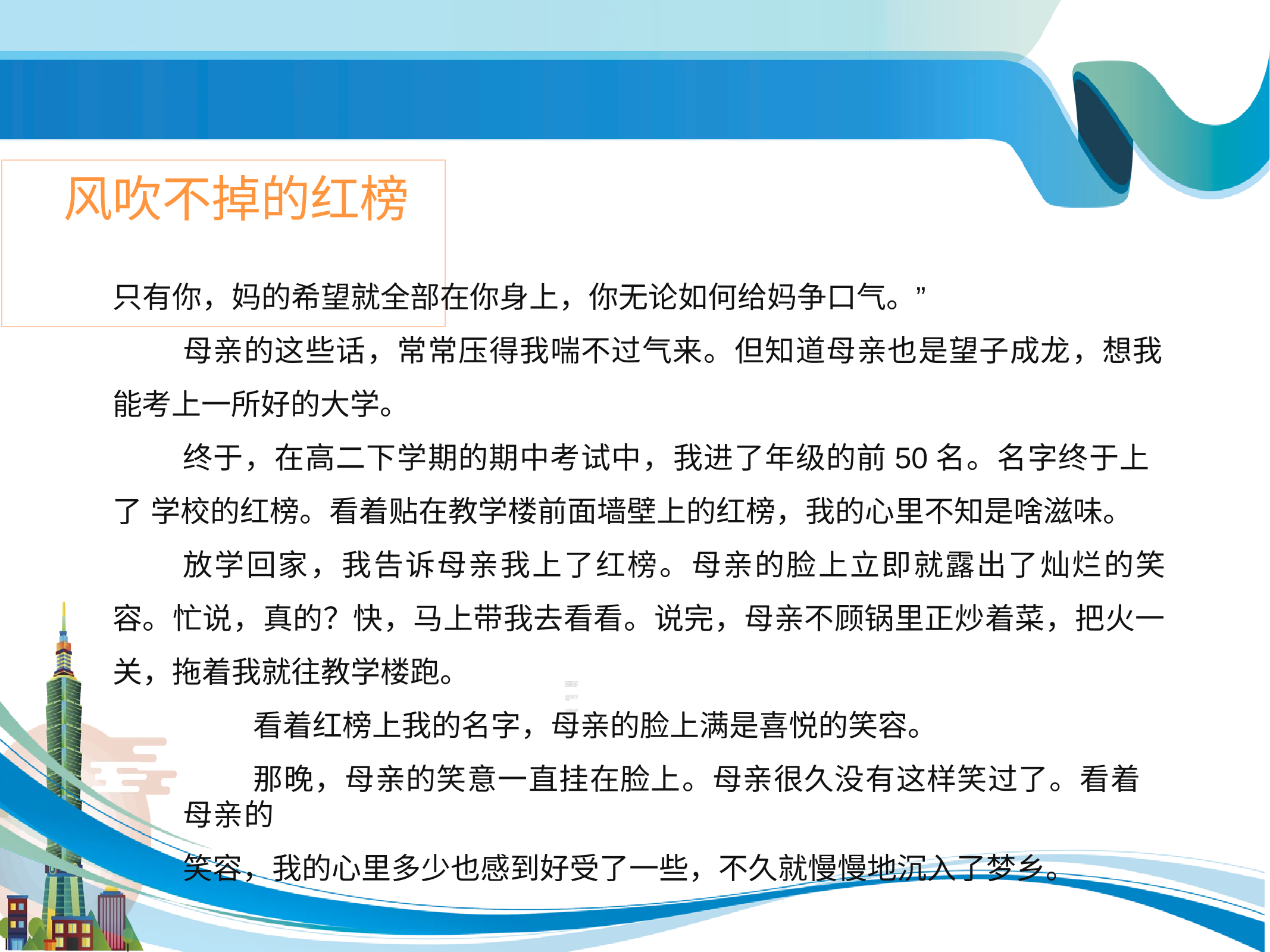

# 风吹不掉的红榜
只有你，妈的希望就全部在你身上，你无论如何给妈争口气。”
母亲的这些话，常常压得我喘不过气来。但知道母亲也是望子成龙，想我 能考上一所好的大学。
终于，在高二下学期的期中考试中，我进了年级的前50名。名字终于上了 学校的红榜。看着贴在教学楼前面墙壁上的红榜，我的心里不知是啥滋味。
放学回家，我告诉母亲我上了红榜。母亲的脸上立即就露出了灿烂的笑 容。忙说，真的？快，马上带我去看看。说完，母亲不顾锅里正炒着菜，把火一 关，拖着我就往教学楼跑。
看着红榜上我的名字，母亲的脸上满是喜悦的笑容。
那晚，母亲的笑意一直挂在脸上。母亲很久没有这样笑过了。看着母亲的
笑容，我的心里多少也感到好受了一些，不久就慢慢地沉入了梦乡。